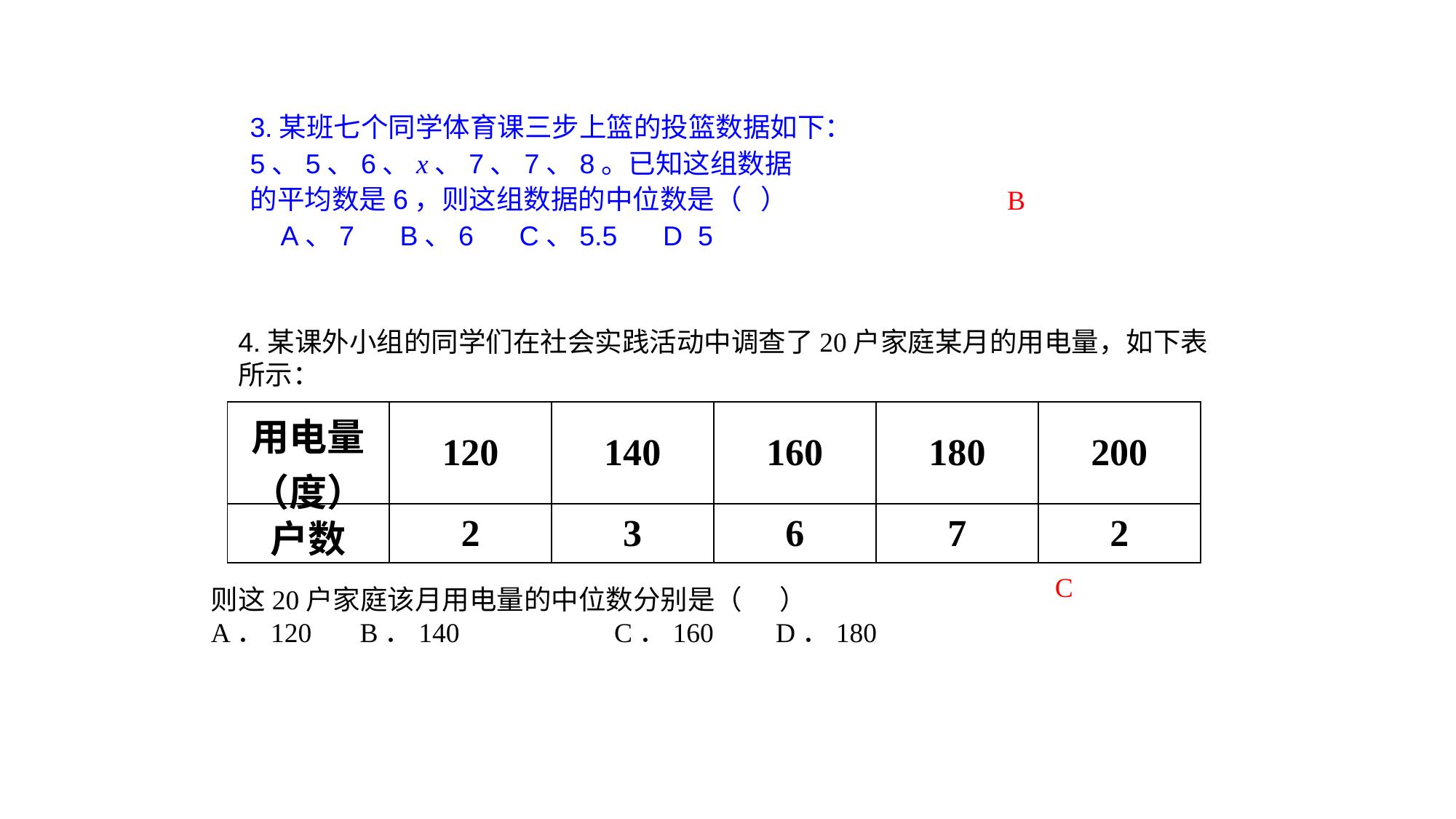

3.某班七个同学体育课三步上篮的投篮数据如下：
5、5、6、x、7、7、8。已知这组数据
的平均数是6，则这组数据的中位数是（   ）
    A、7      B、6      C、5.5      D  5
B
4.某课外小组的同学们在社会实践活动中调查了20户家庭某月的用电量，如下表所示：

| 用电量（度） | 120 | 140 | 160 | 180 | 200 |
| --- | --- | --- | --- | --- | --- |
| 户数 | 2 | 3 | 6 | 7 | 2 |
C
则这20户家庭该月用电量的中位数分别是（      ）
A．120       B．140	           C．160         D．180